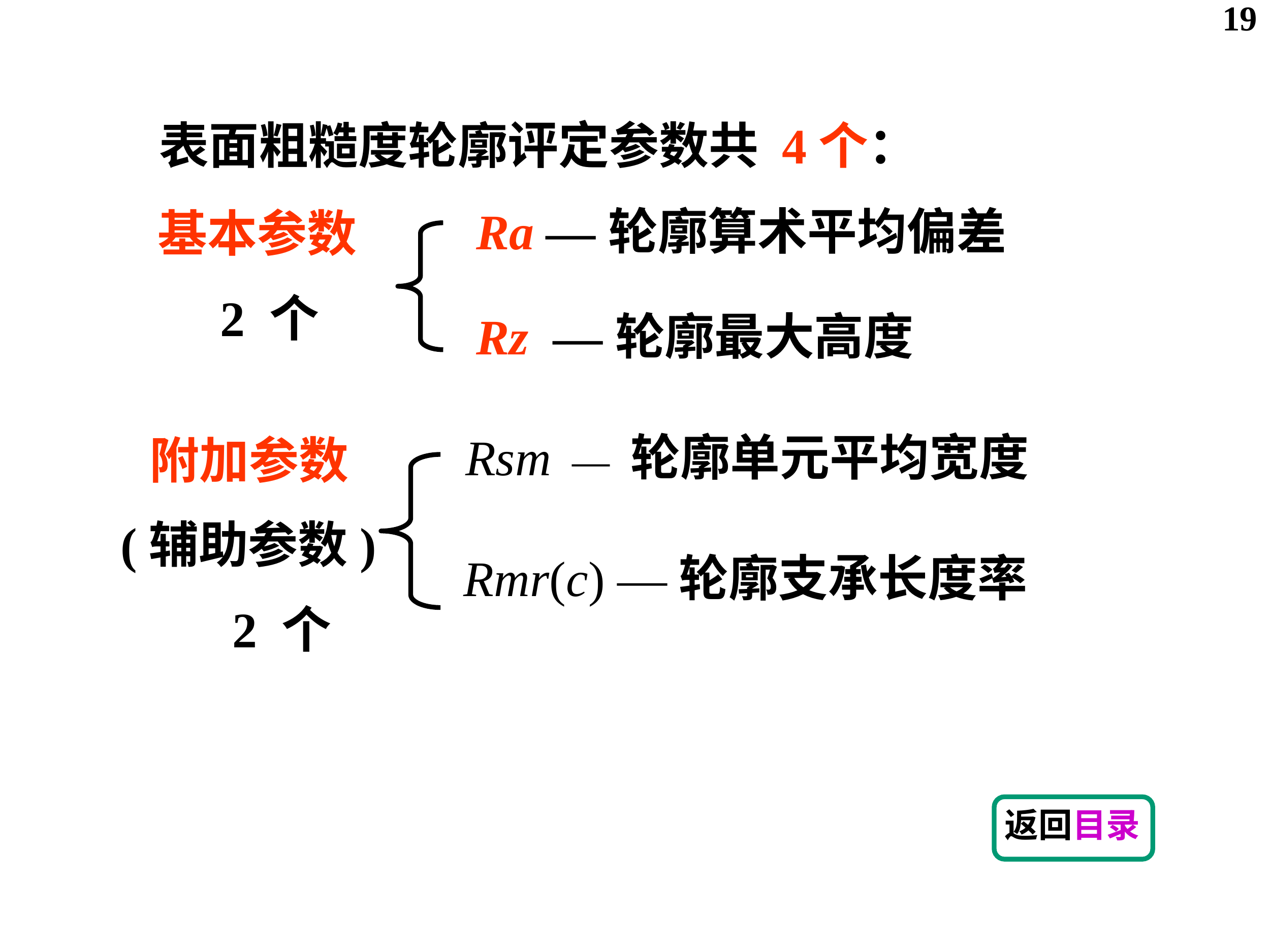

19
表面粗糙度轮廓评定参数共 4个：
Ra —轮廓算术平均偏差
基本参数
     2 个

Rz  —轮廓最大高度
Rsm  — 轮廓单元平均宽度
  附加参数
(辅助参数)
         2 个

Rmr(c) —轮廓支承长度率
返回目录